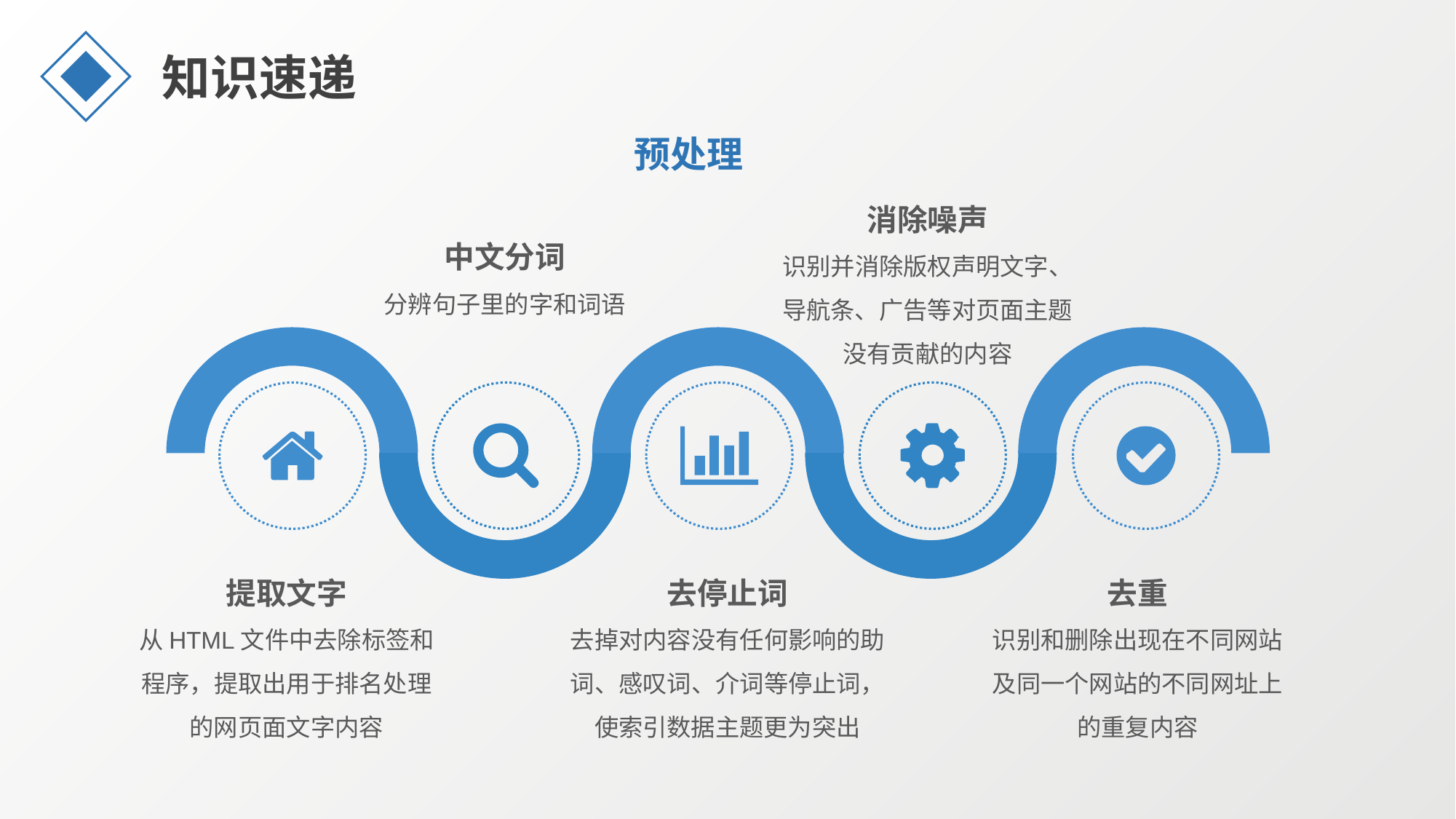

知识速递
预处理
消除噪声
识别并消除版权声明文字、导航条、广告等对页面主题没有贡献的内容
中文分词
分辨句子里的字和词语

提取文字
从HTML文件中去除标签和程序，提取出用于排名处理的网页面文字内容
去停止词
去掉对内容没有任何影响的助词、感叹词、介词等停止词，使索引数据主题更为突出
去重
识别和删除出现在不同网站及同一个网站的不同网址上的重复内容